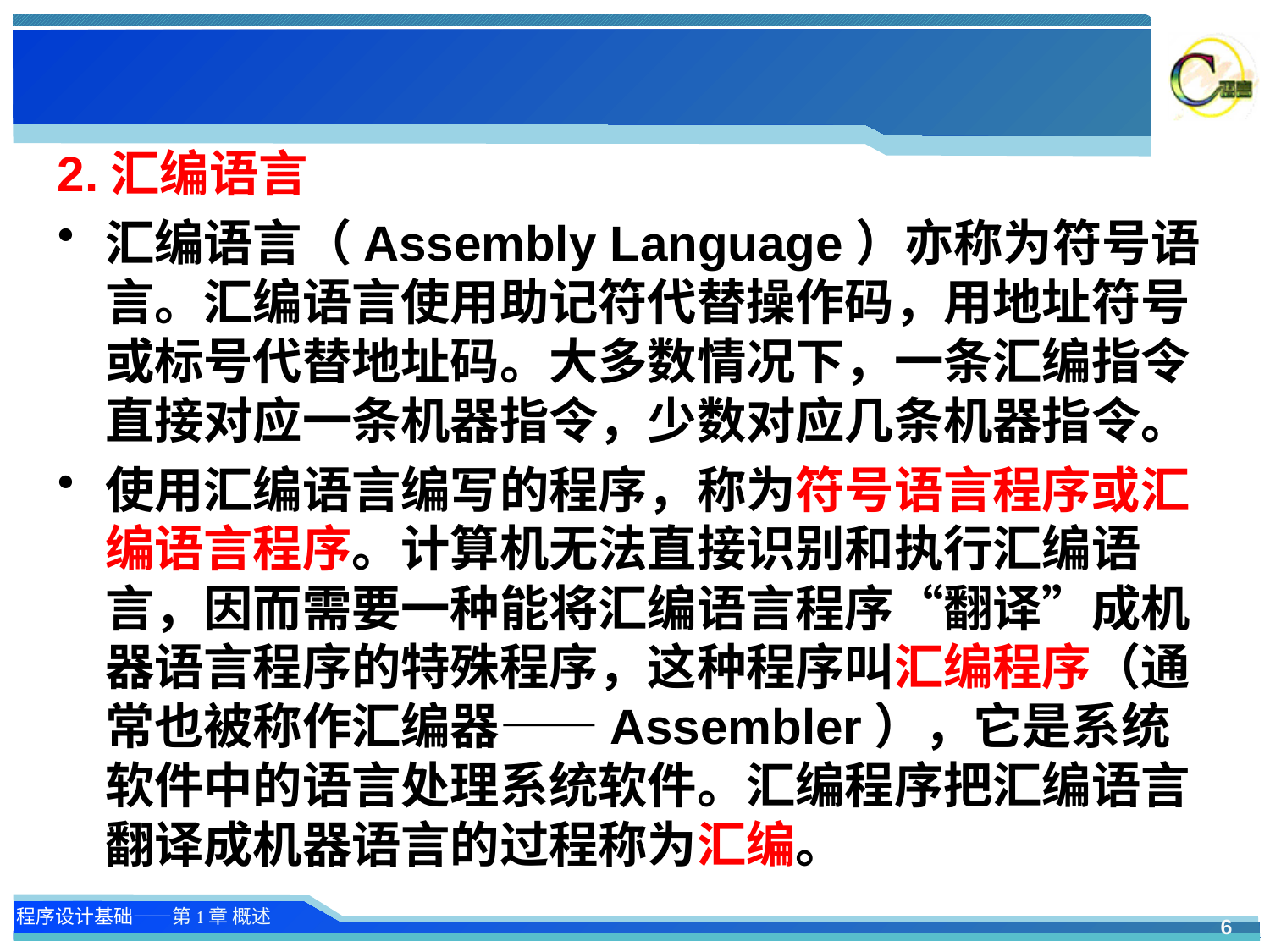

2.汇编语言
汇编语言（Assembly Language）亦称为符号语言。汇编语言使用助记符代替操作码，用地址符号或标号代替地址码。大多数情况下，一条汇编指令直接对应一条机器指令，少数对应几条机器指令。
使用汇编语言编写的程序，称为符号语言程序或汇编语言程序。计算机无法直接识别和执行汇编语言，因而需要一种能将汇编语言程序“翻译”成机器语言程序的特殊程序，这种程序叫汇编程序（通常也被称作汇编器——Assembler），它是系统软件中的语言处理系统软件。汇编程序把汇编语言翻译成机器语言的过程称为汇编。
6